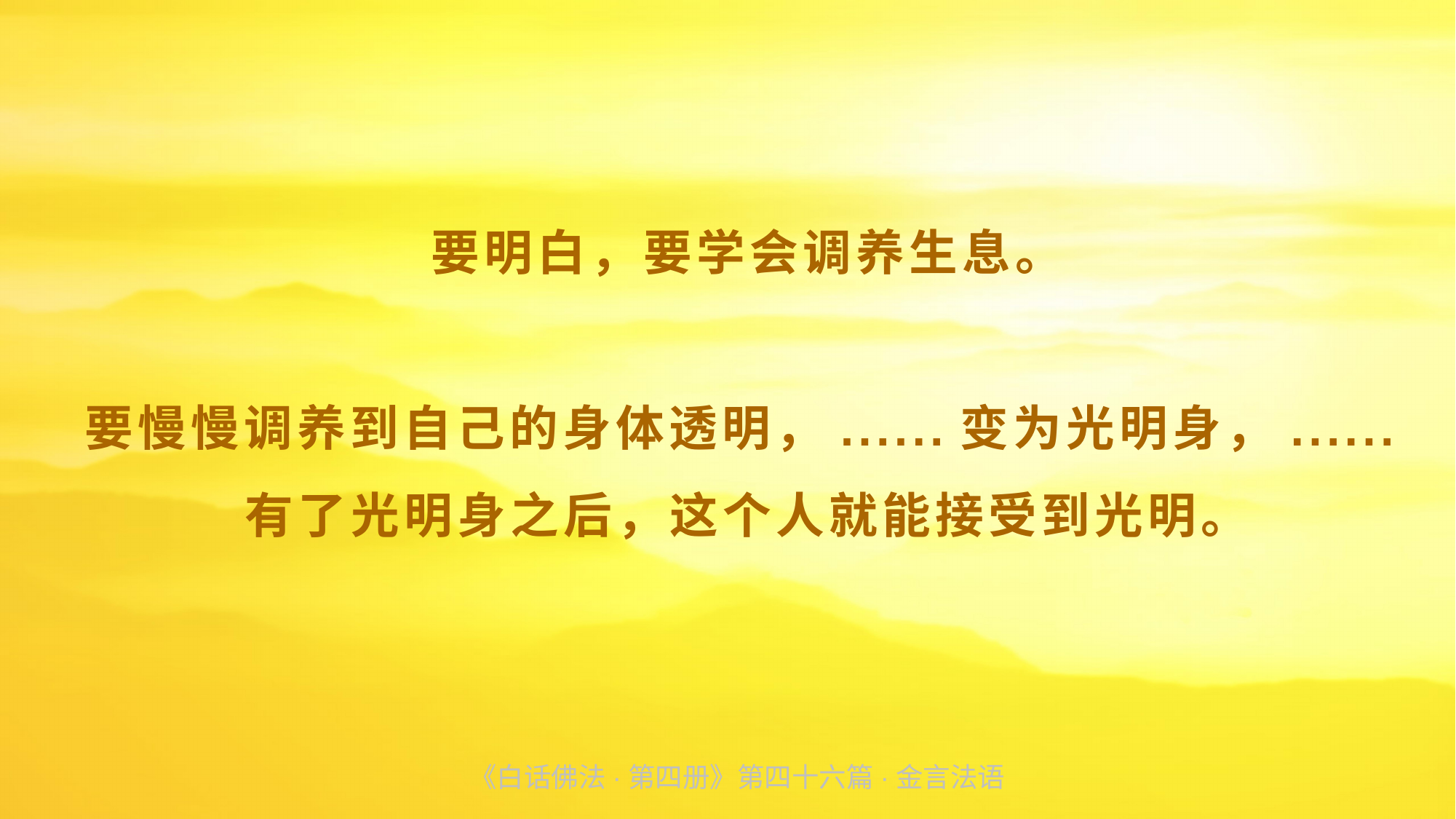

要明白，要学会调养生息。

要慢慢调养到自己的身体透明，......变为光明身，......有了光明身之后，这个人就能接受到光明。
  《白话佛法·第四册》第四十六篇·金言法语